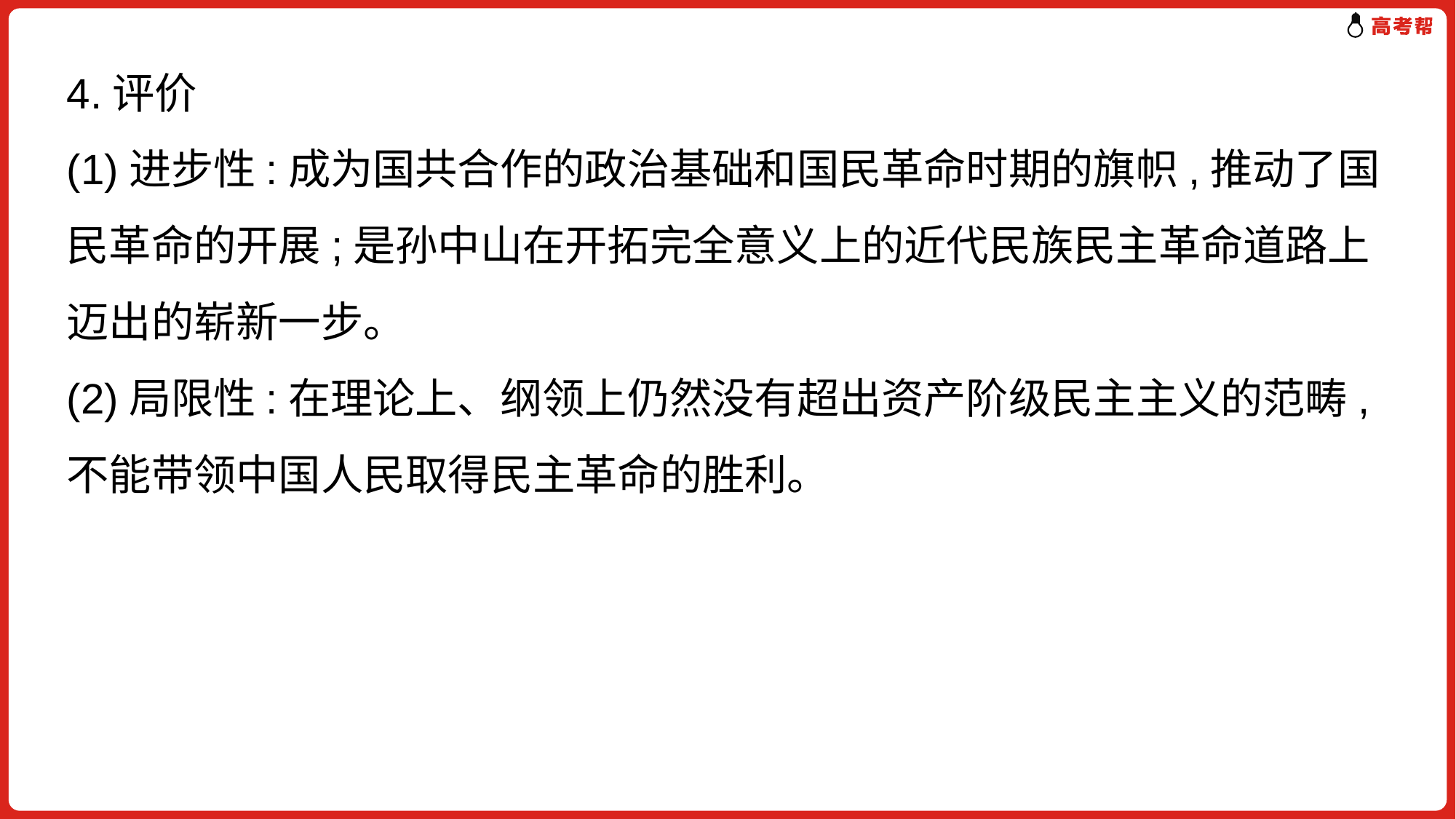

4.评价
(1)进步性:成为国共合作的政治基础和国民革命时期的旗帜,推动了国民革命的开展;是孙中山在开拓完全意义上的近代民族民主革命道路上迈出的崭新一步。
(2)局限性:在理论上、纲领上仍然没有超出资产阶级民主主义的范畴,不能带领中国人民取得民主革命的胜利。